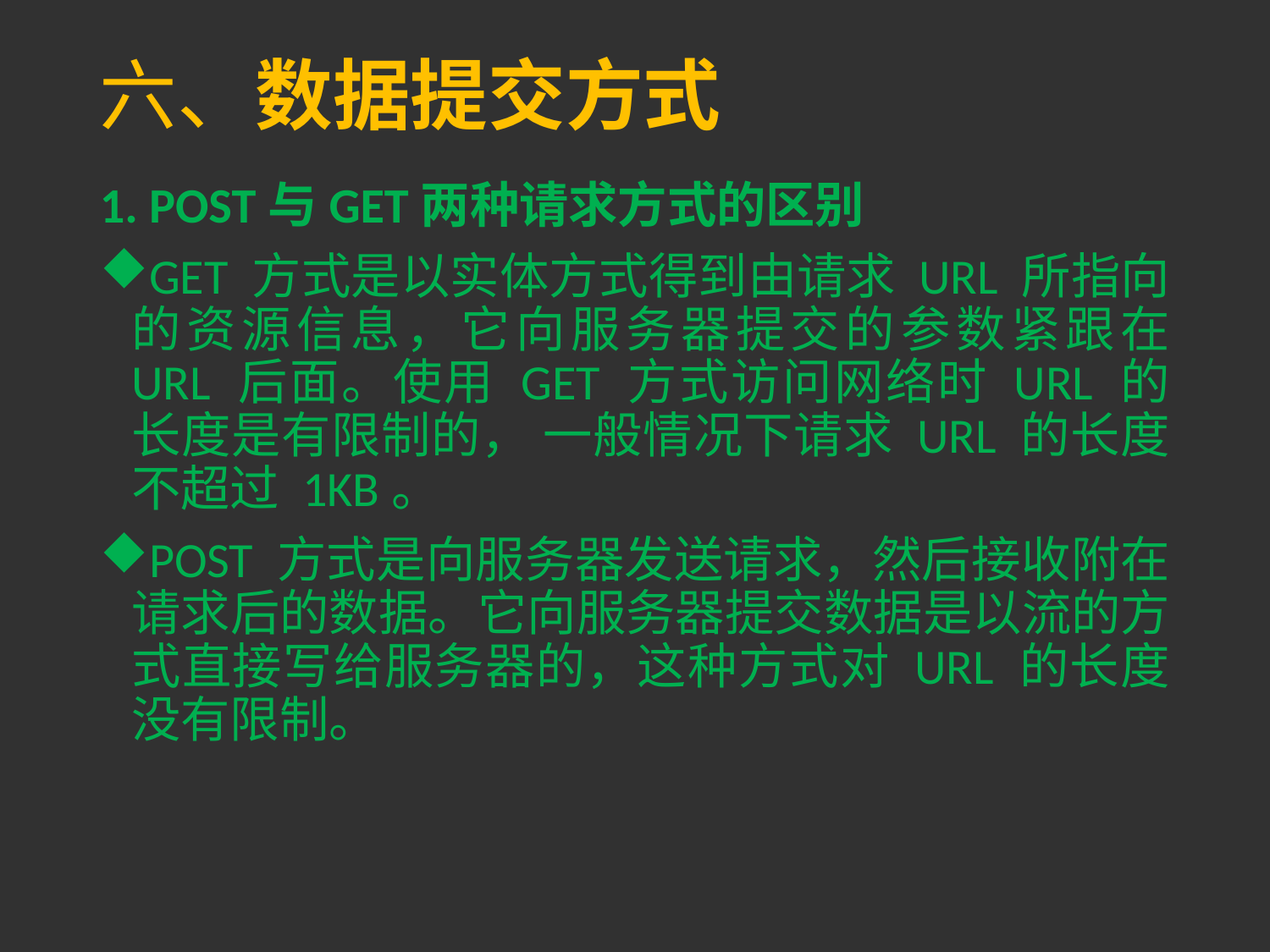

# 六、数据提交方式
1. POST与GET两种请求方式的区别
GET 方式是以实体方式得到由请求 URL 所指向的资源信息，它向服务器提交的参数紧跟在 URL 后面。使用 GET 方式访问网络时 URL 的长度是有限制的， 一般情况下请求 URL 的长度不超过 1KB。
POST 方式是向服务器发送请求，然后接收附在请求后的数据。它向服务器提交数据是以流的方式直接写给服务器的，这种方式对 URL 的长度没有限制。